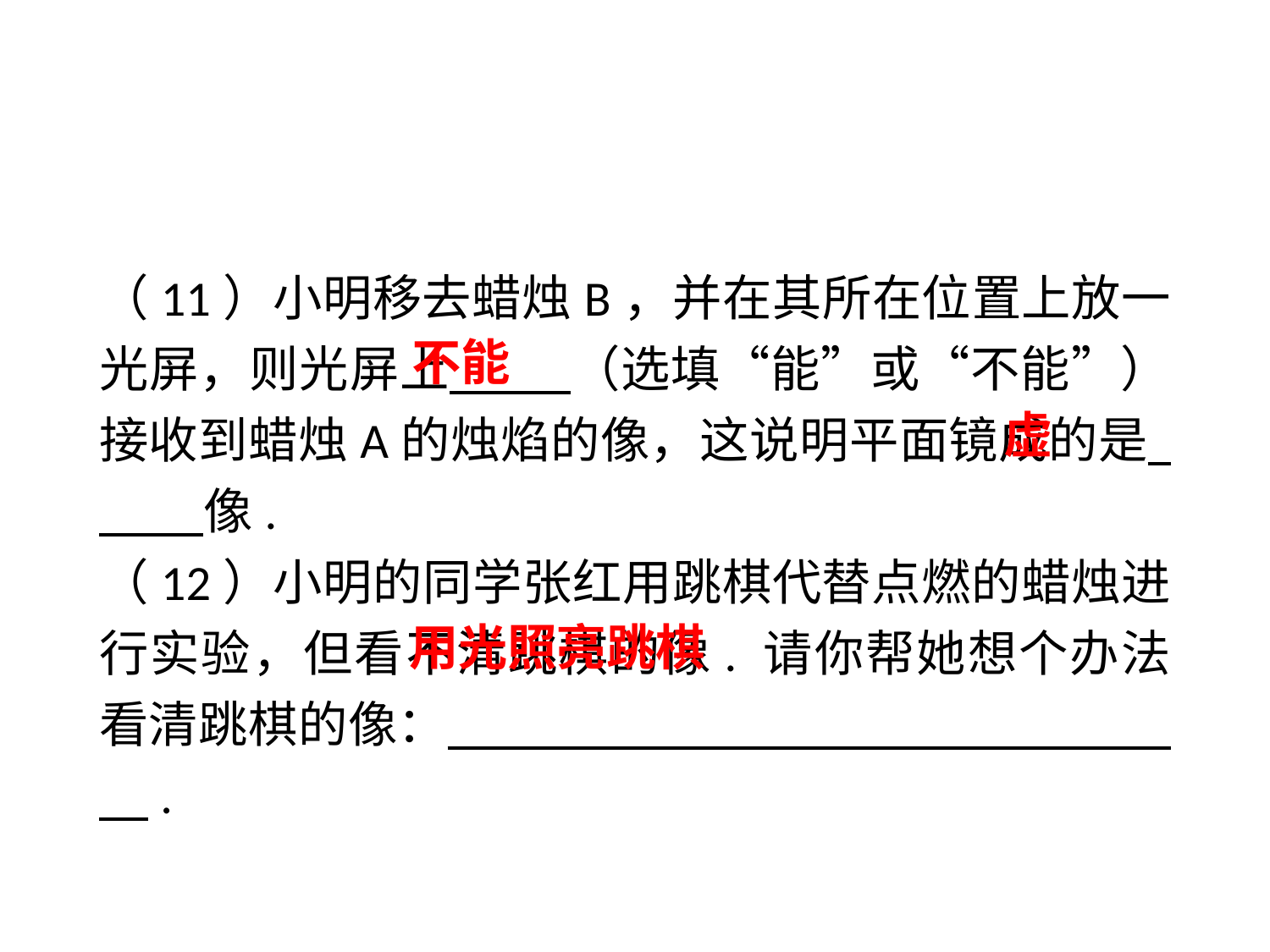

（11）小明移去蜡烛B，并在其所在位置上放一光屏，则光屏上　      （选填“能”或“不能”）接收到蜡烛A的烛焰的像，这说明平面镜成的是        　像.
（12）小明的同学张红用跳棋代替点燃的蜡烛进行实验，但看不清跳棋的像. 请你帮她想个办法看清跳棋的像：　                                                            　.
不能
虚
用光照亮跳棋